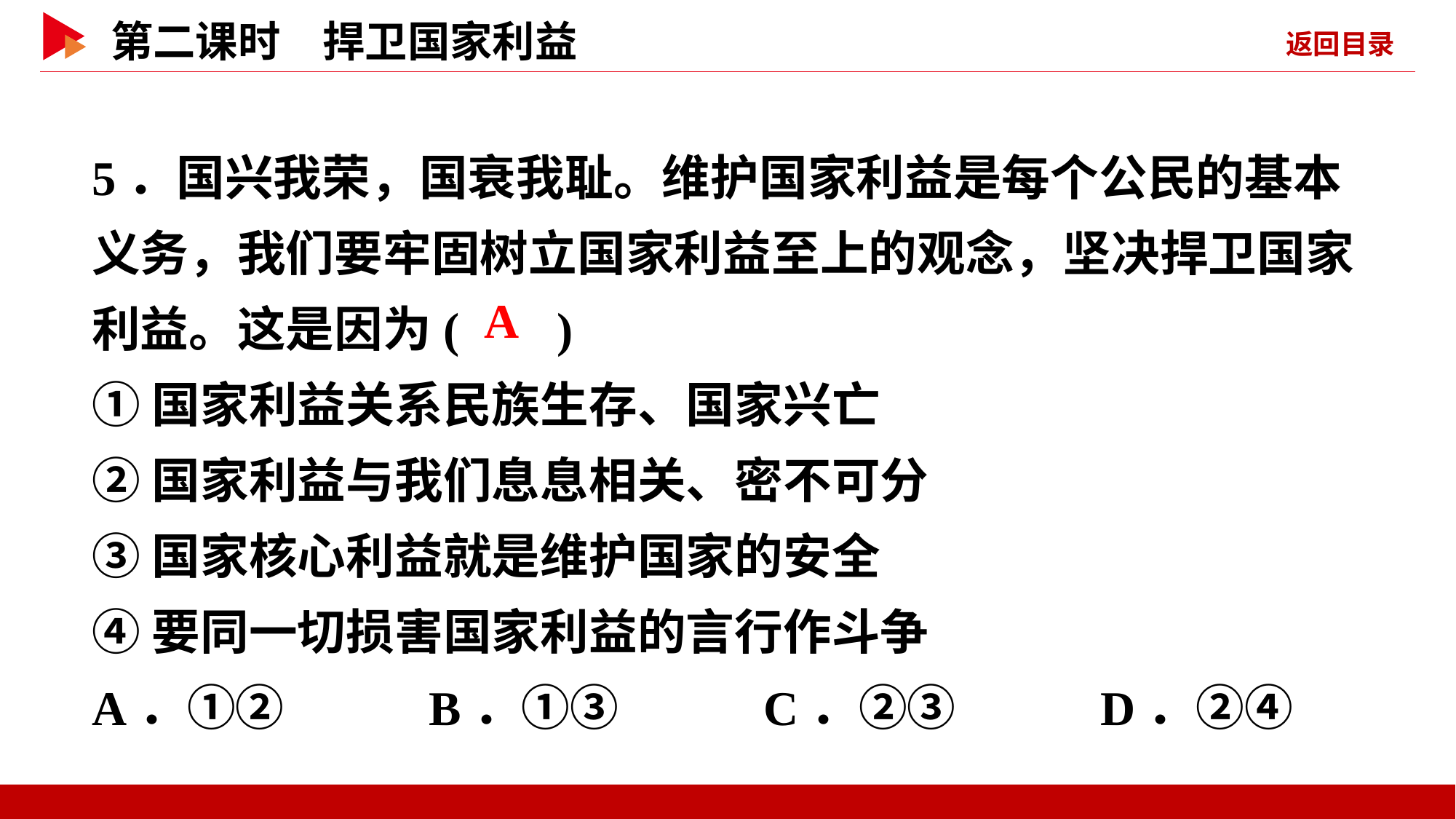

5．国兴我荣，国衰我耻。维护国家利益是每个公民的基本义务，我们要牢固树立国家利益至上的观念，坚决捍卫国家利益。这是因为(        )
①国家利益关系民族生存、国家兴亡
②国家利益与我们息息相关、密不可分
③国家核心利益就是维护国家的安全
④要同一切损害国家利益的言行作斗争
A．①②            B．①③            C．②③            D．②④
   A